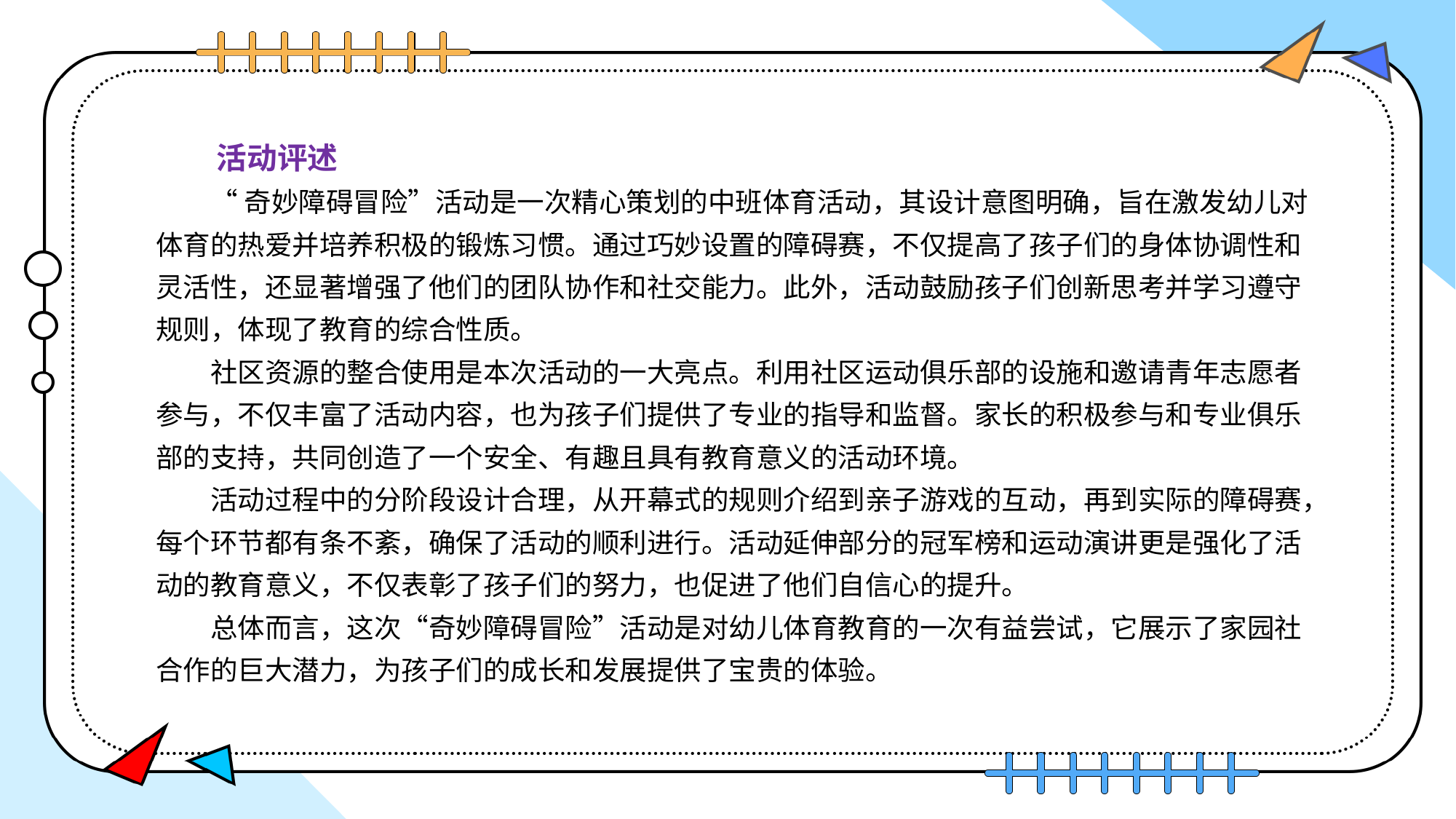

活动评述
“奇妙障碍冒险”活动是一次精心策划的中班体育活动，其设计意图明确，旨在激发幼儿对体育的热爱并培养积极的锻炼习惯。通过巧妙设置的障碍赛，不仅提高了孩子们的身体协调性和灵活性，还显著增强了他们的团队协作和社交能力。此外，活动鼓励孩子们创新思考并学习遵守规则，体现了教育的综合性质。
社区资源的整合使用是本次活动的一大亮点。利用社区运动俱乐部的设施和邀请青年志愿者参与，不仅丰富了活动内容，也为孩子们提供了专业的指导和监督。家长的积极参与和专业俱乐部的支持，共同创造了一个安全、有趣且具有教育意义的活动环境。
活动过程中的分阶段设计合理，从开幕式的规则介绍到亲子游戏的互动，再到实际的障碍赛，每个环节都有条不紊，确保了活动的顺利进行。活动延伸部分的冠军榜和运动演讲更是强化了活动的教育意义，不仅表彰了孩子们的努力，也促进了他们自信心的提升。
总体而言，这次“奇妙障碍冒险”活动是对幼儿体育教育的一次有益尝试，它展示了家园社合作的巨大潜力，为孩子们的成长和发展提供了宝贵的体验。